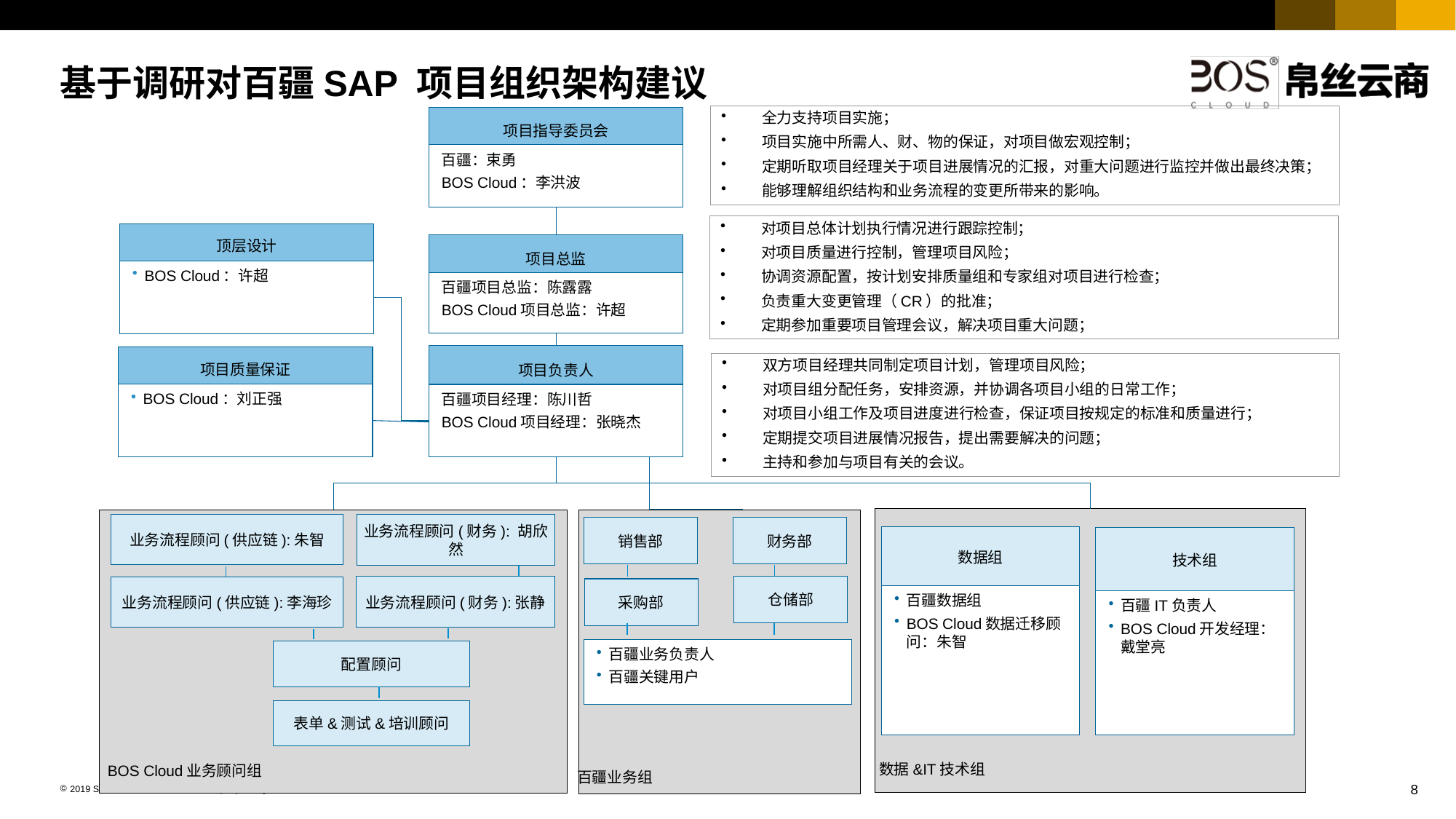

基于调研对百疆SAP 项目组织架构建议
全力支持项目实施；
项目实施中所需人、财、物的保证，对项目做宏观控制；
定期听取项目经理关于项目进展情况的汇报，对重大问题进行监控并做出最终决策；
能够理解组织结构和业务流程的变更所带来的影响。
项目指导委员会
百疆：束勇
BOS Cloud：李洪波
对项目总体计划执行情况进行跟踪控制；
对项目质量进行控制，管理项目风险；
协调资源配置，按计划安排质量组和专家组对项目进行检查；
负责重大变更管理（CR）的批准；
定期参加重要项目管理会议，解决项目重大问题；
顶层设计
BOS Cloud：许超

项目总监
百疆项目总监：陈露露
BOS Cloud项目总监：许超
项目负责人
百疆项目经理：陈川哲
BOS Cloud项目经理：张晓杰
项目质量保证
BOS Cloud：刘正强
双方项目经理共同制定项目计划，管理项目风险；
对项目组分配任务，安排资源，并协调各项目小组的日常工作；
对项目小组工作及项目进度进行检查，保证项目按规定的标准和质量进行；
定期提交项目进展情况报告，提出需要解决的问题；
主持和参加与项目有关的会议。

业务流程顾问(财务): 胡欣然
业务流程顾问(供应链):朱智
财务部
销售部
数据组
百疆数据组
BOS Cloud数据迁移顾问：朱智

技术组
百疆IT负责人
BOS Cloud开发经理：戴堂亮

仓储部
业务流程顾问(财务):张静
业务流程顾问(供应链):李海珍
采购部
百疆业务负责人
百疆关键用户
配置顾问
表单&测试&培训顾问
数据&IT技术组
BOS Cloud业务顾问组
百疆业务组